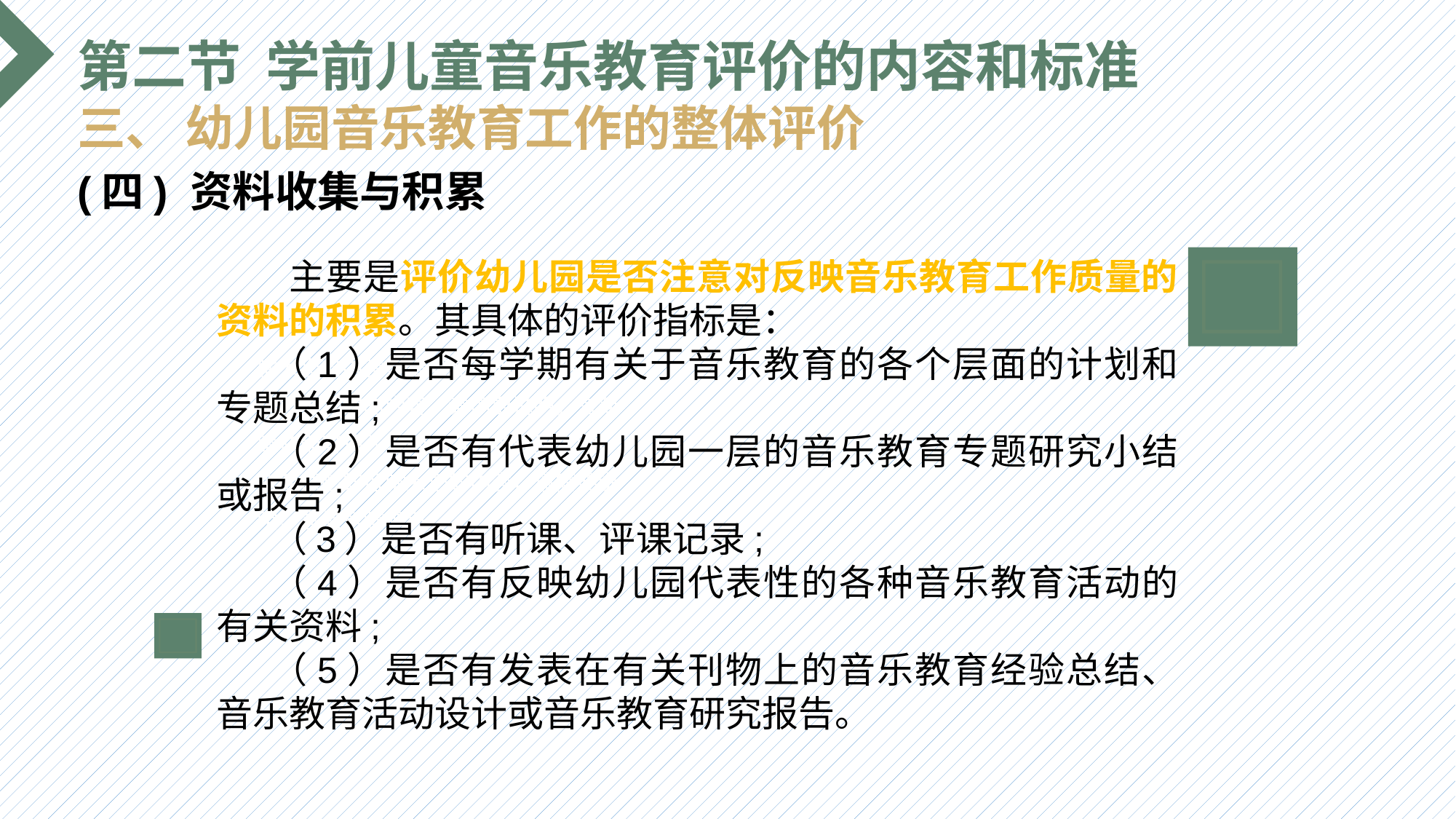

第二节  学前儿童音乐教育评价的内容和标准
三、 幼儿园音乐教育工作的整体评价
(四) 资料收集与积累

 主要是评价幼儿园是否注意对反映音乐教育工作质量的资料的积累。其具体的评价指标是：
（1）是否每学期有关于音乐教育的各个层面的计划和专题总结;
（2）是否有代表幼儿园一层的音乐教育专题研究小结或报告;
（3）是否有听课、评课记录;
（4）是否有反映幼儿园代表性的各种音乐教育活动的有关资料;
（5）是否有发表在有关刊物上的音乐教育经验总结、音乐教育活动设计或音乐教育研究报告。

选题背景
输入您的内容，请简要说明，言简意赅即可输入您的内容，请简要说明，言简意赅即可输入您的内容，请简要说明，言简意赅即可输入您的内容，请简要说明，言简意赅即可